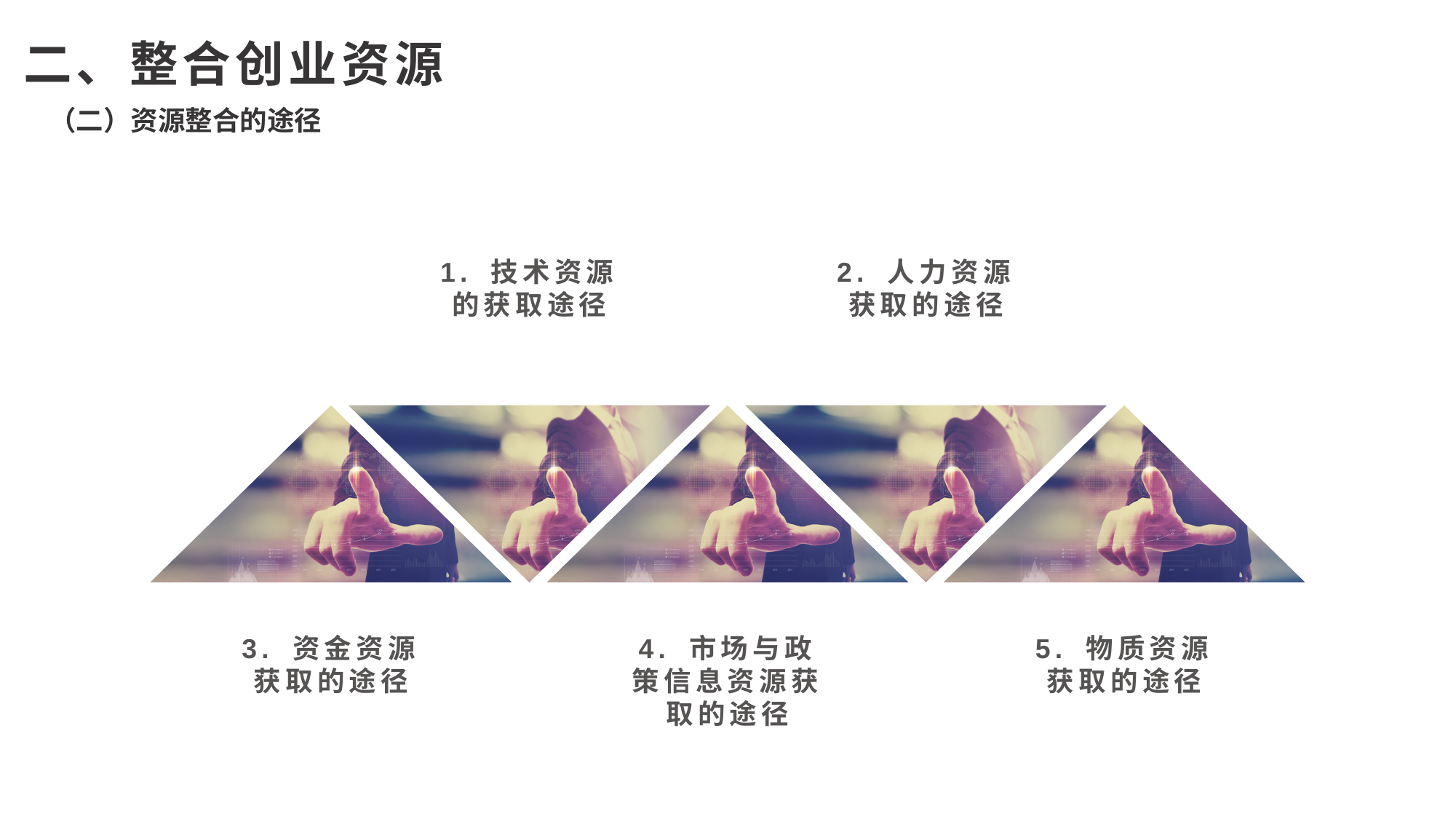

二、整合创业资源
（二）资源整合的途径
1. 技术资源的获取途径
2. 人力资源获取的途径

3. 资金资源获取的途径
4. 市场与政策信息资源获取的途径
5. 物质资源获取的途径